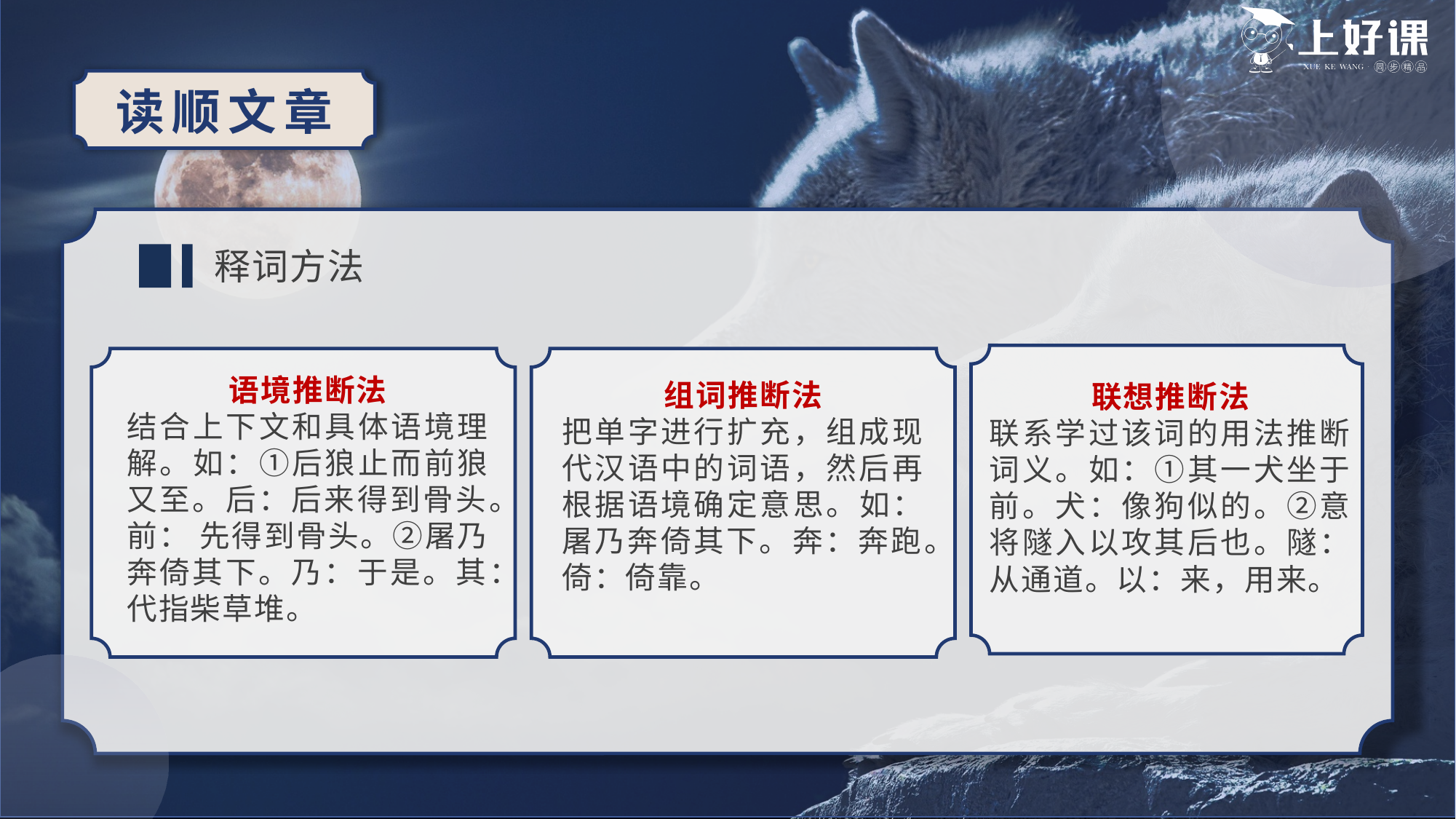

读顺文章
释词方法

联想推断法
联系学过该词的用法推断词义。如：①其一犬坐于前。犬：像狗似的。②意将隧入以攻其后也。隧：从通道。以：来，用来。

语境推断法
结合上下文和具体语境理解。如：①后狼止而前狼又至。后：后来得到骨头。前： 先得到骨头。②屠乃奔倚其下。乃：于是。其：代指柴草堆。

组词推断法
把单字进行扩充，组成现代汉语中的词语，然后再根据语境确定意思。如：屠乃奔倚其下。奔：奔跑。倚：倚靠。